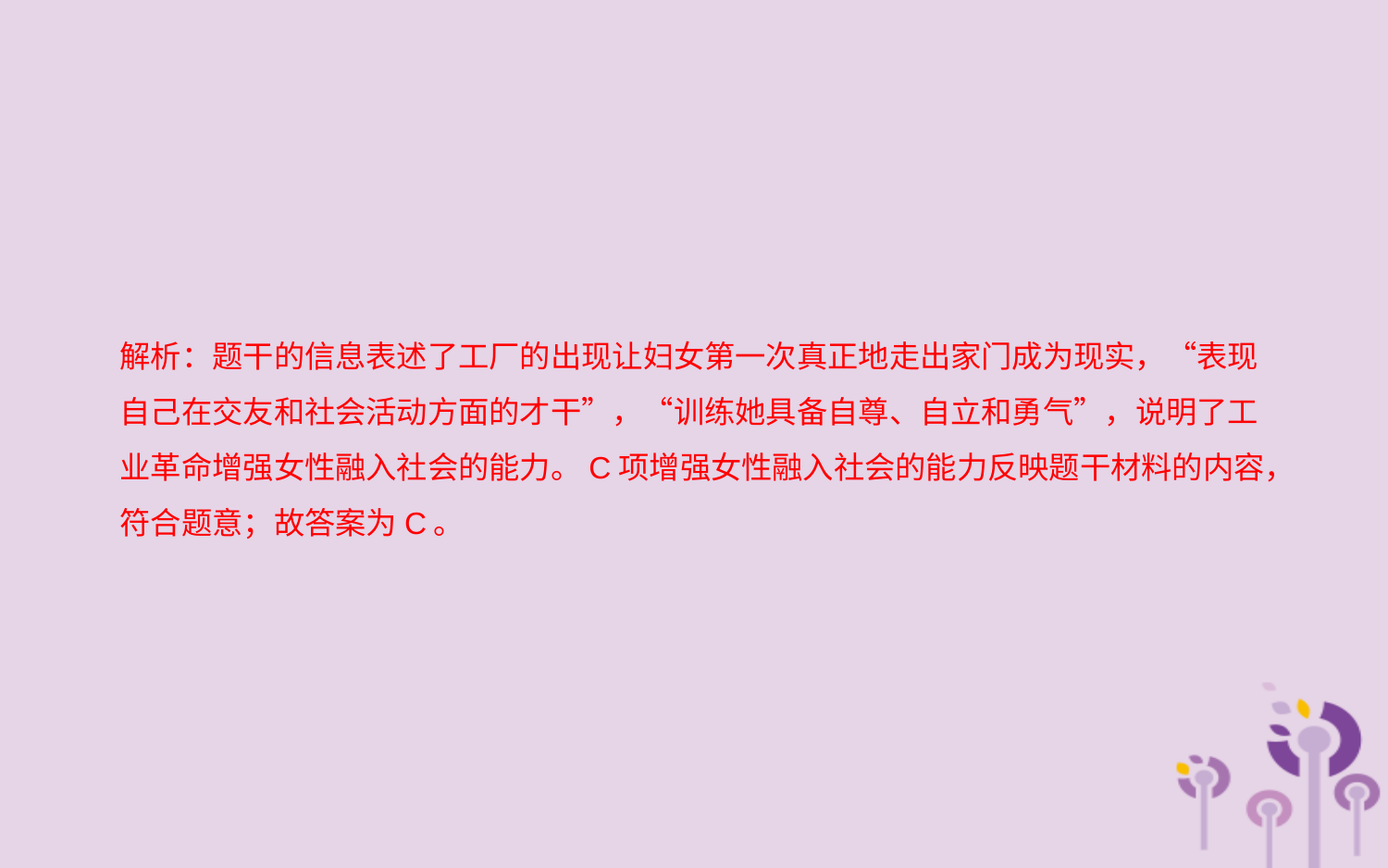

解析：题干的信息表述了工厂的出现让妇女第一次真正地走出家门成为现实，“表现自己在交友和社会活动方面的才干”，“训练她具备自尊、自立和勇气”，说明了工业革命增强女性融入社会的能力。C项增强女性融入社会的能力反映题干材料的内容，符合题意；故答案为C。